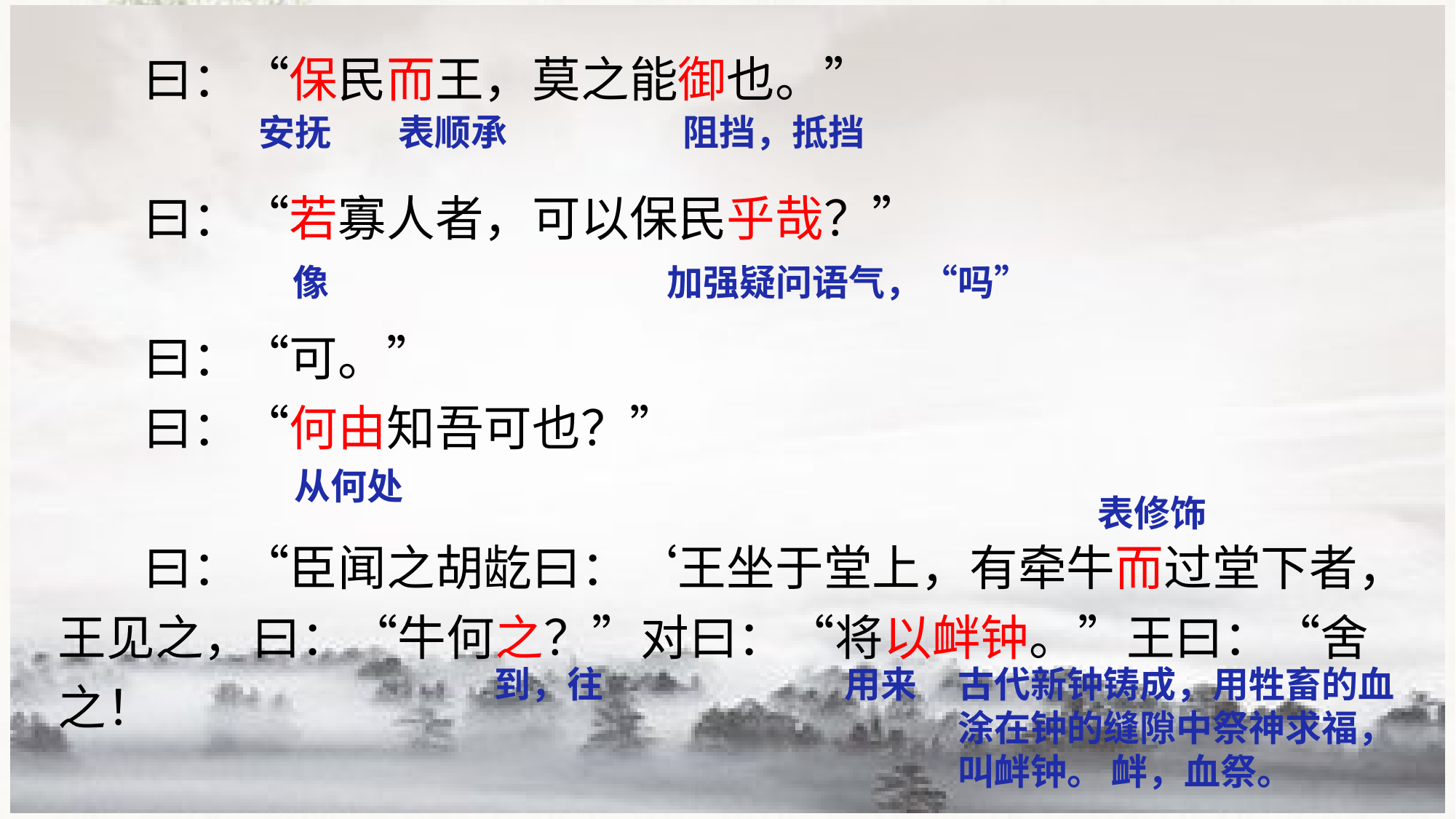

曰：“保民而王，莫之能御也。”

曰：“若寡人者，可以保民乎哉？”

曰：“可。”
曰：“何由知吾可也？”

曰：“臣闻之胡龁曰：‘王坐于堂上，有牵牛而过堂下者，
王见之，曰：“牛何之？”对曰：“将以衅钟。”王曰：“舍之！
安抚
表顺承
阻挡，抵挡
像
加强疑问语气，“吗”
从何处
表修饰
到，往
用来
古代新钟铸成，用牲畜的血涂在钟的缝隙中祭神求福，叫衅钟。 衅，血祭。